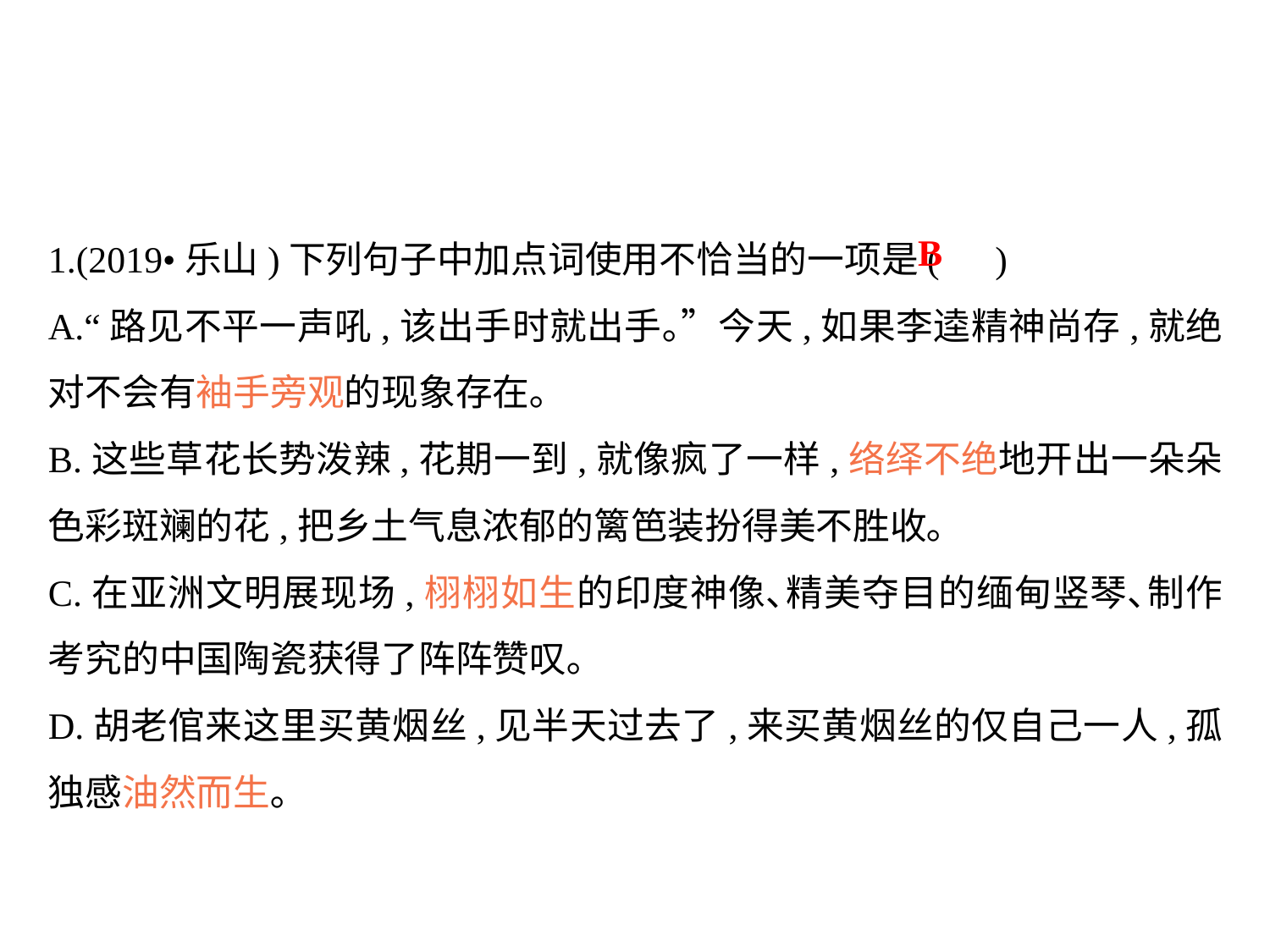

1.(2019•乐山)下列句子中加点词使用不恰当的一项是(      )
A.“路见不平一声吼,该出手时就出手｡”今天,如果李逵精神尚存,就绝对不会有袖手旁观的现象存在｡
B.这些草花长势泼辣,花期一到,就像疯了一样,络绎不绝地开出一朵朵色彩斑斓的花,把乡土气息浓郁的篱笆装扮得美不胜收｡
C.在亚洲文明展现场,栩栩如生的印度神像､精美夺目的缅甸竖琴､制作考究的中国陶瓷获得了阵阵赞叹｡
D.胡老倌来这里买黄烟丝,见半天过去了,来买黄烟丝的仅自己一人,孤独感油然而生｡
B